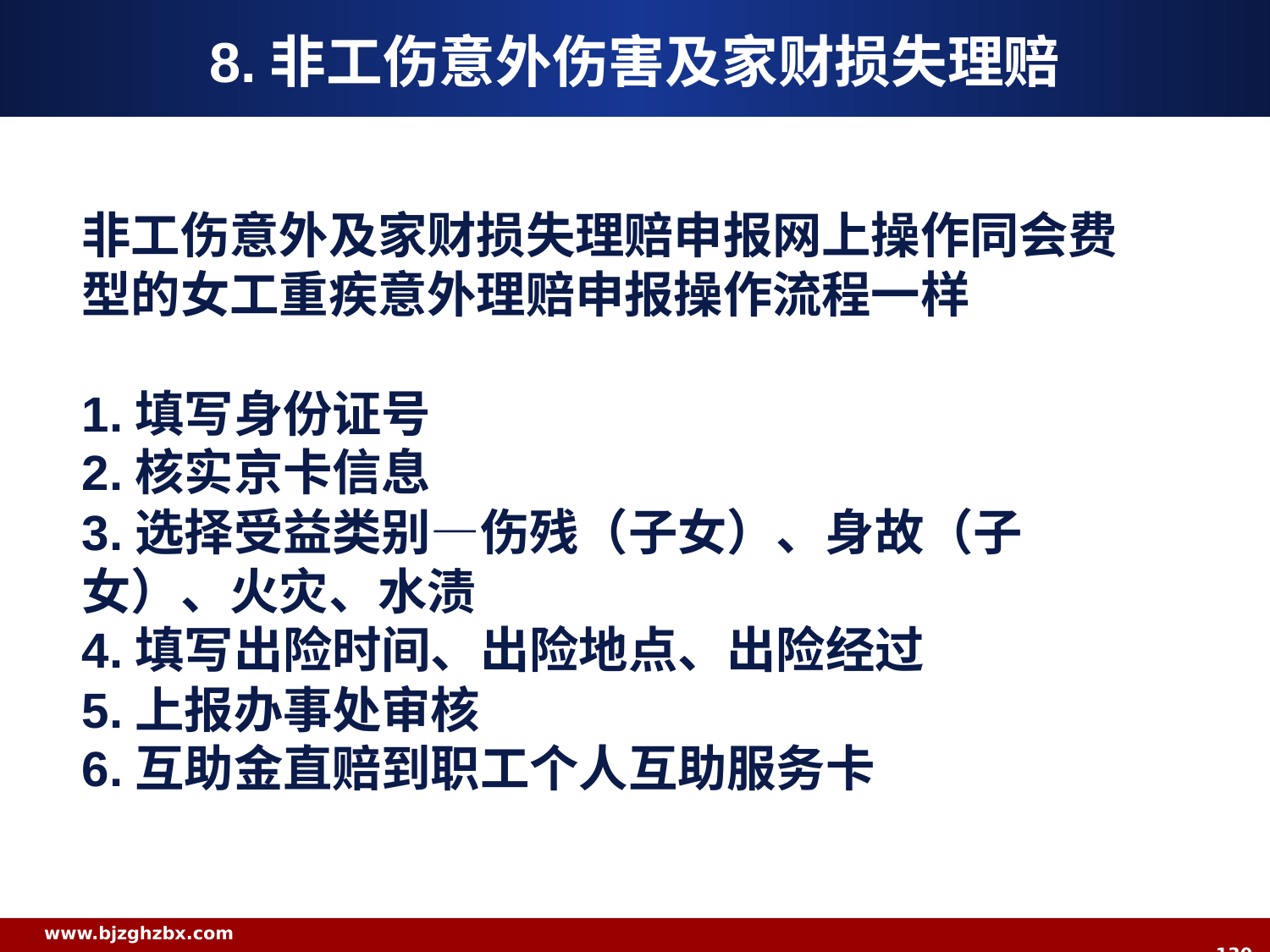

# 8.非工伤意外伤害及家财损失理赔
非工伤意外及家财损失理赔申报网上操作同会费型的女工重疾意外理赔申报操作流程一样

1.填写身份证号
2.核实京卡信息
3.选择受益类别—伤残（子女）、身故（子女）、火灾、水渍
4.填写出险时间、出险地点、出险经过
5.上报办事处审核
6.互助金直赔到职工个人互助服务卡
www.bjzghzbx.com                                                                                                                                                                      130